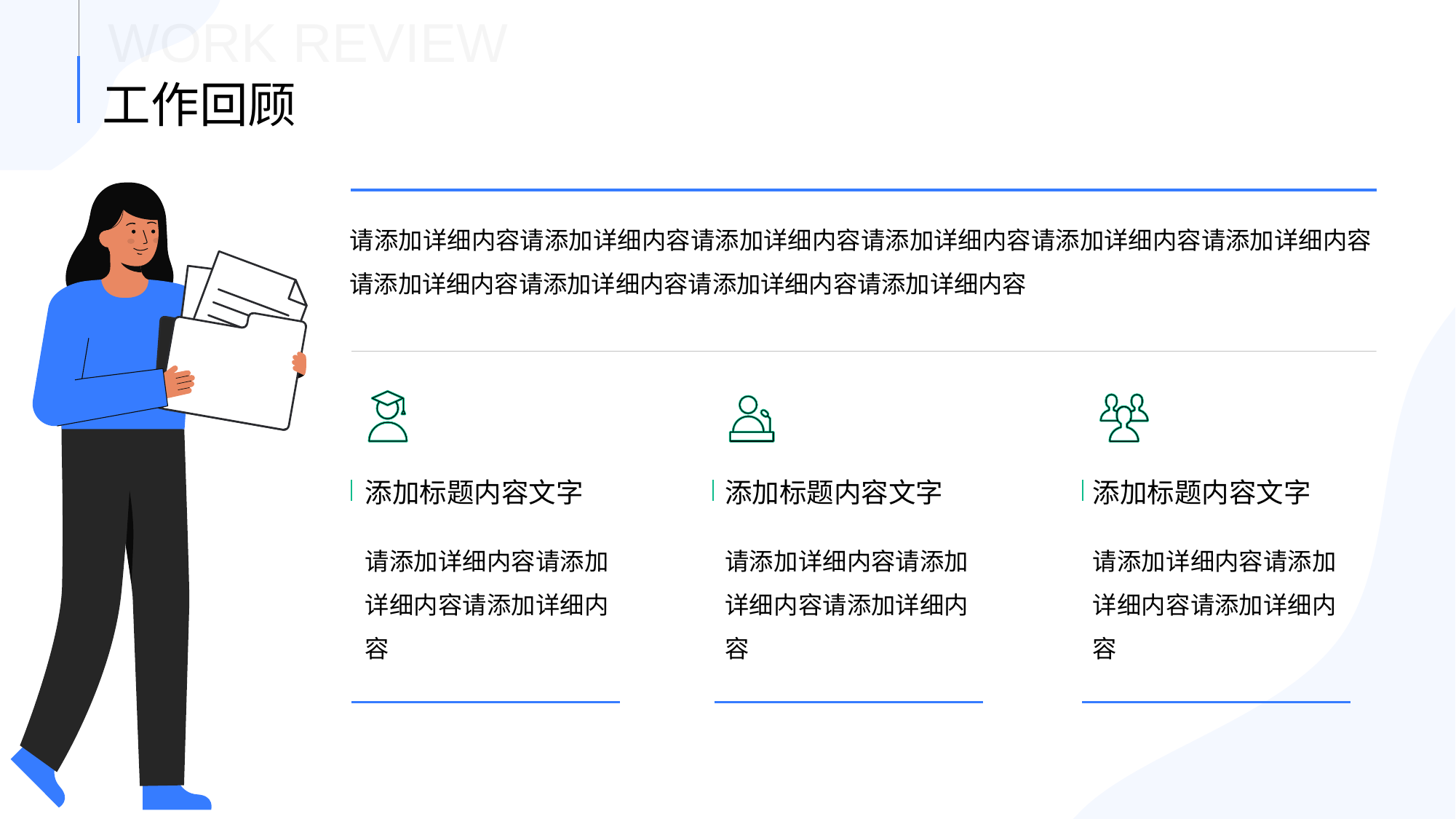

WORK REVIEW
工作回顾

请添加详细内容请添加详细内容请添加详细内容请添加详细内容请添加详细内容请添加详细内容请添加详细内容请添加详细内容请添加详细内容请添加详细内容

添加标题内容文字
添加标题内容文字
添加标题内容文字
请添加详细内容请添加详细内容请添加详细内容
请添加详细内容请添加详细内容请添加详细内容
请添加详细内容请添加详细内容请添加详细内容